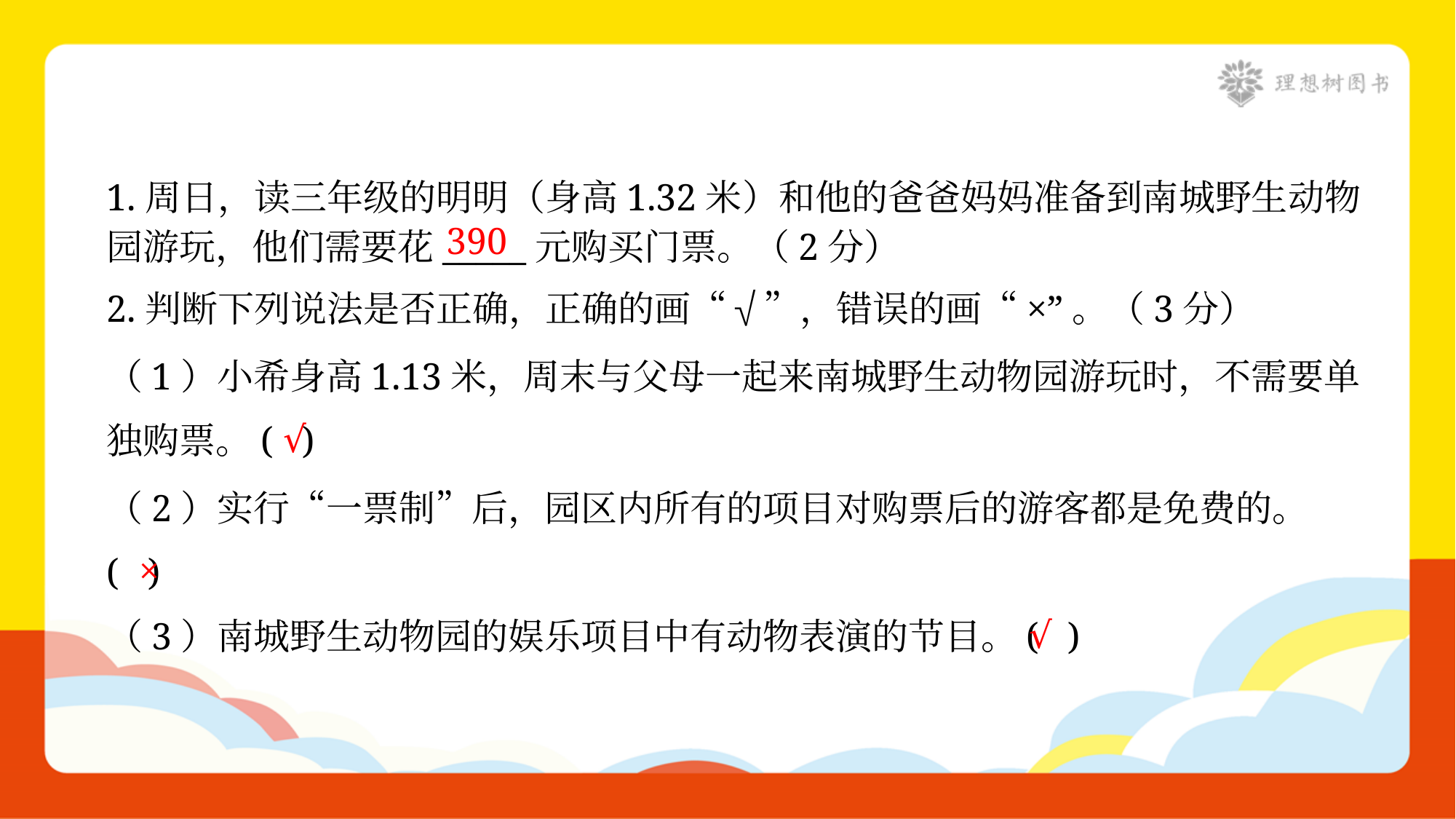

1.周日，读三年级的明明（身高1.32米）和他的爸爸妈妈准备到南城野生动物
园游玩，他们需要花_____元购买门票。（2分）
390
2.判断下列说法是否正确，正确的画“√”，错误的画“×”。（3分）
（1）小希身高1.13米，周末与父母一起来南城野生动物园游玩时，不需要单
独购票。(   )
√
（2）实行“一票制”后，园区内所有的项目对购票后的游客都是免费的。
(   )
×
√
（3）南城野生动物园的娱乐项目中有动物表演的节目。(   )